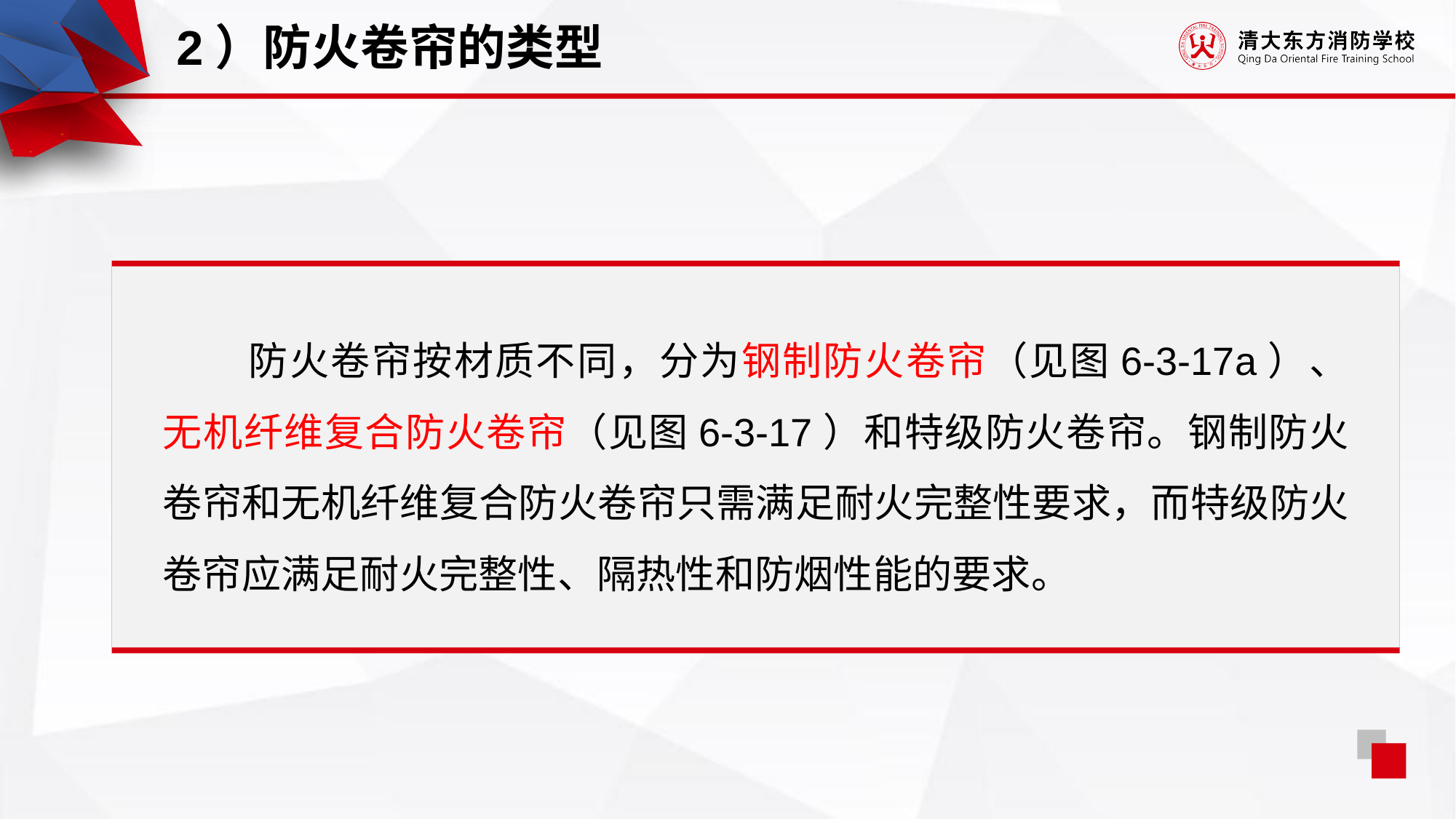

2）防火卷帘的类型

防火卷帘按材质不同，分为钢制防火卷帘（见图6-3-17a）、无机纤维复合防火卷帘（见图6-3-17）和特级防火卷帘。钢制防火卷帘和无机纤维复合防火卷帘只需满足耐火完整性要求，而特级防火卷帘应满足耐火完整性、隔热性和防烟性能的要求。